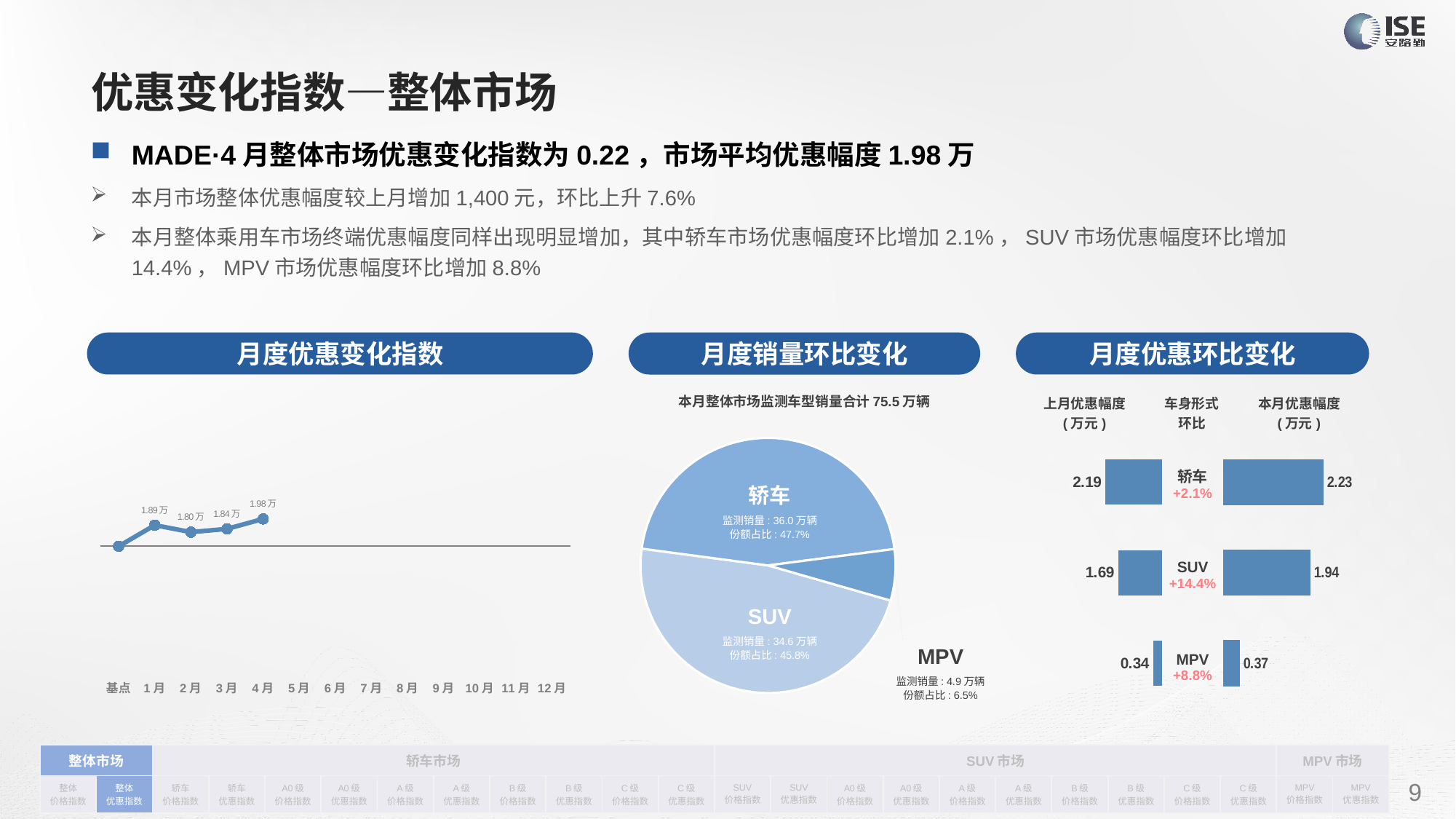

# 优惠变化指数—整体市场
MADE·4月整体市场优惠变化指数为0.22，市场平均优惠幅度1.98万
本月市场整体优惠幅度较上月增加1,400元，环比上升7.6%
本月整体乘用车市场终端优惠幅度同样出现明显增加，其中轿车市场优惠幅度环比增加2.1%，SUV市场优惠幅度环比增加14.4%，MPV市场优惠幅度环比增加8.8%
月度优惠变化指数

月度优惠环比变化

月度销量环比变化

本月整体市场监测车型销量合计75.5万辆

### Chart

| Category | Y2022 |
|---|---|
| 基点 | 0.0 |
| 1月 | 0.17 |
| 2月 | 0.11405298731407432 |
| 3月 | 0.14 |
| 4月 | 0.22 |
| 5月 | None |
| 6月 | None |
| 7月 | None |
| 8月 | None |
| 9月 | None |
| 10月 | None |
| 11月 | None |
| 12月 | None |
| 上月优惠幅度 (万元) | 车身形式 环比 | 本月优惠幅度 (万元) |
| --- | --- | --- |

### Chart

| Category |
|---|

### Chart

| Category | 车身市场 |
|---|---|
| 轿车 | 359740.0 |
| SUV | 345868.0 |
| MPV | 49129.0 |
| 轿车 +2.1% |
| --- |
| SUV +14.4% |
| MPV +8.8% |

### Chart

| Category | 成交均价 |
|---|---|
| 轿车 | 2.1854013539175905 |
| SUV | 1.6935183715245843 |
| MPV | 0.33710889324038534 |

### Chart

| Category | 优惠幅度 |
|---|---|
| 轿车 | 2.2318359434591653 |
| SUV | 1.937908939248497 |
| MPV | 0.3668035600154695 |
轿车
监测销量: 36.0万辆
份额占比: 47.7%
SUV
监测销量: 34.6万辆
份额占比: 45.8%
MPV
监测销量: 4.9万辆
份额占比: 6.5%
| 整体市场 |  | 轿车市场 |  |  |  |  |  |  |  |  |  | SUV市场 |  |  |  |  |  |  |  |  |  | MPV市场 |  |
| --- | --- | --- | --- | --- | --- | --- | --- | --- | --- | --- | --- | --- | --- | --- | --- | --- | --- | --- | --- | --- | --- | --- | --- |
| 整体 价格指数 | 整体 优惠指数 | 轿车 价格指数 | 轿车 优惠指数 | A0级 价格指数 | A0级 优惠指数 | A级 价格指数 | A级 优惠指数 | B级 价格指数 | B级 优惠指数 | C级 价格指数 | C级 优惠指数 | SUV 价格指数 | SUV 优惠指数 | A0级 价格指数 | A0级 优惠指数 | A级 价格指数 | A级 优惠指数 | B级 价格指数 | B级 优惠指数 | C级 价格指数 | C级 优惠指数 | MPV 价格指数 | MPV 优惠指数 |
请在插入菜单—页眉和页脚中修改此 文本
9